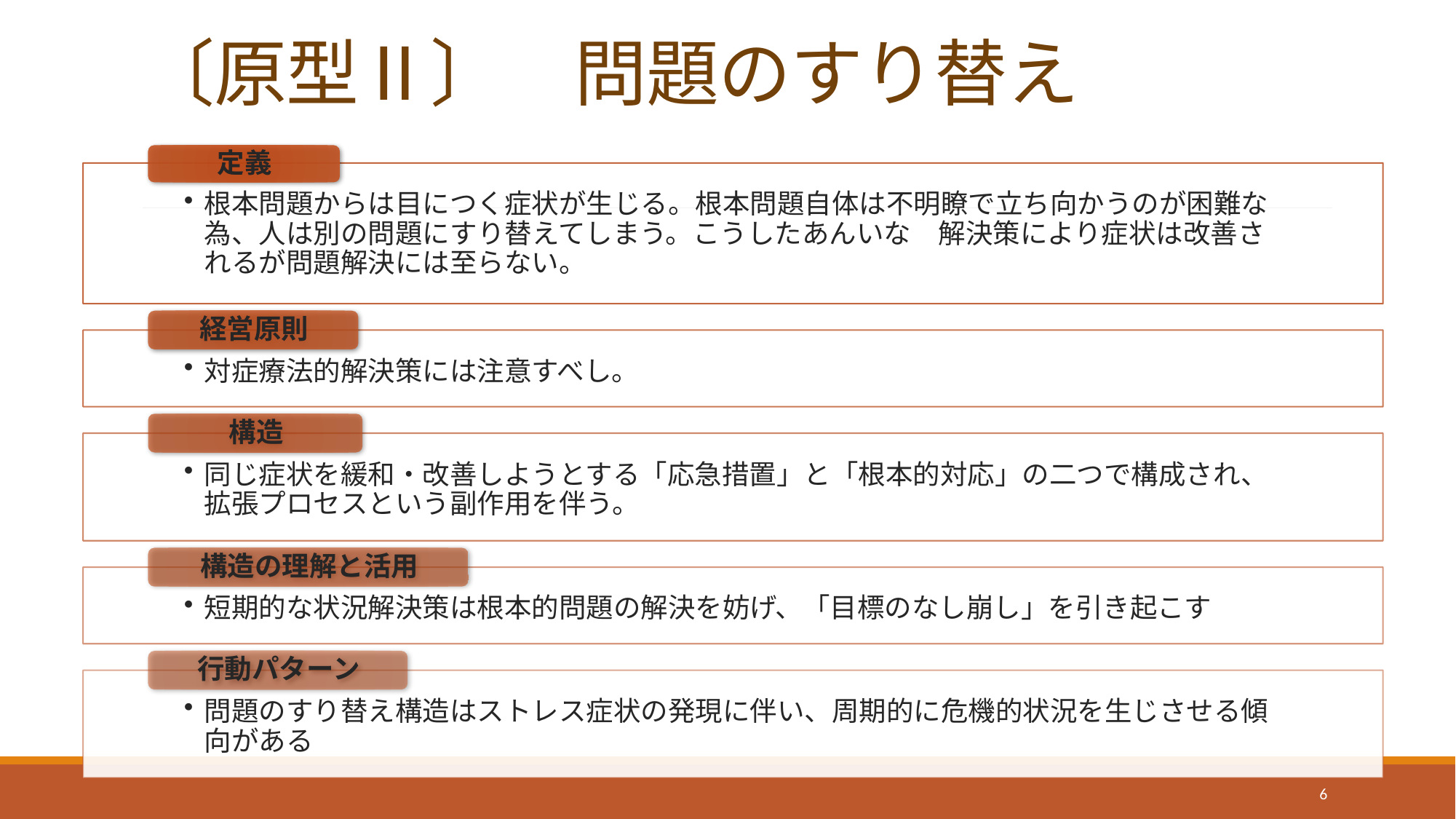

# 〔原型Ⅱ〕　問題のすり替え
根本問題からは目につく症状が生じる。根本問題自体は不明瞭で立ち向かうのが困難な為、人は別の問題にすり替えてしまう。こうしたあんいな　解決策により症状は改善されるが問題解決には至らない。
定義
対症療法的解決策には注意すべし。
経営原則
同じ症状を緩和・改善しようとする「応急措置」と「根本的対応」の二つで構成され、拡張プロセスという副作用を伴う。
構造
短期的な状況解決策は根本的問題の解決を妨げ、「目標のなし崩し」を引き起こす
構造の理解と活用
問題のすり替え構造はストレス症状の発現に伴い、周期的に危機的状況を生じさせる傾向がある
行動パターン
6